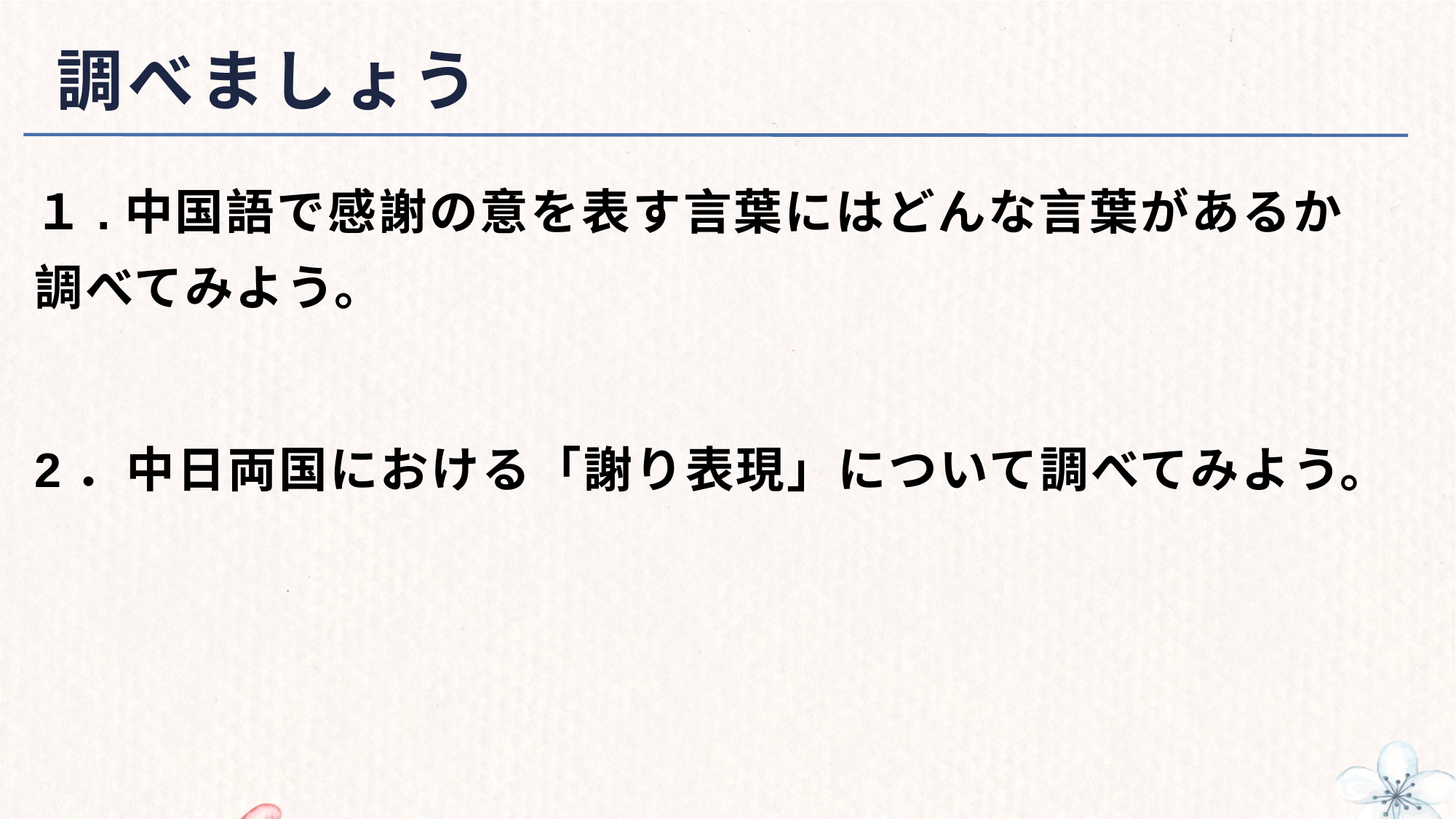

# 調べましょう
１.中国語で感謝の意を表す言葉にはどんな言葉があるか調べてみよう。

2．中日両国における「謝り表現」について調べてみよう。